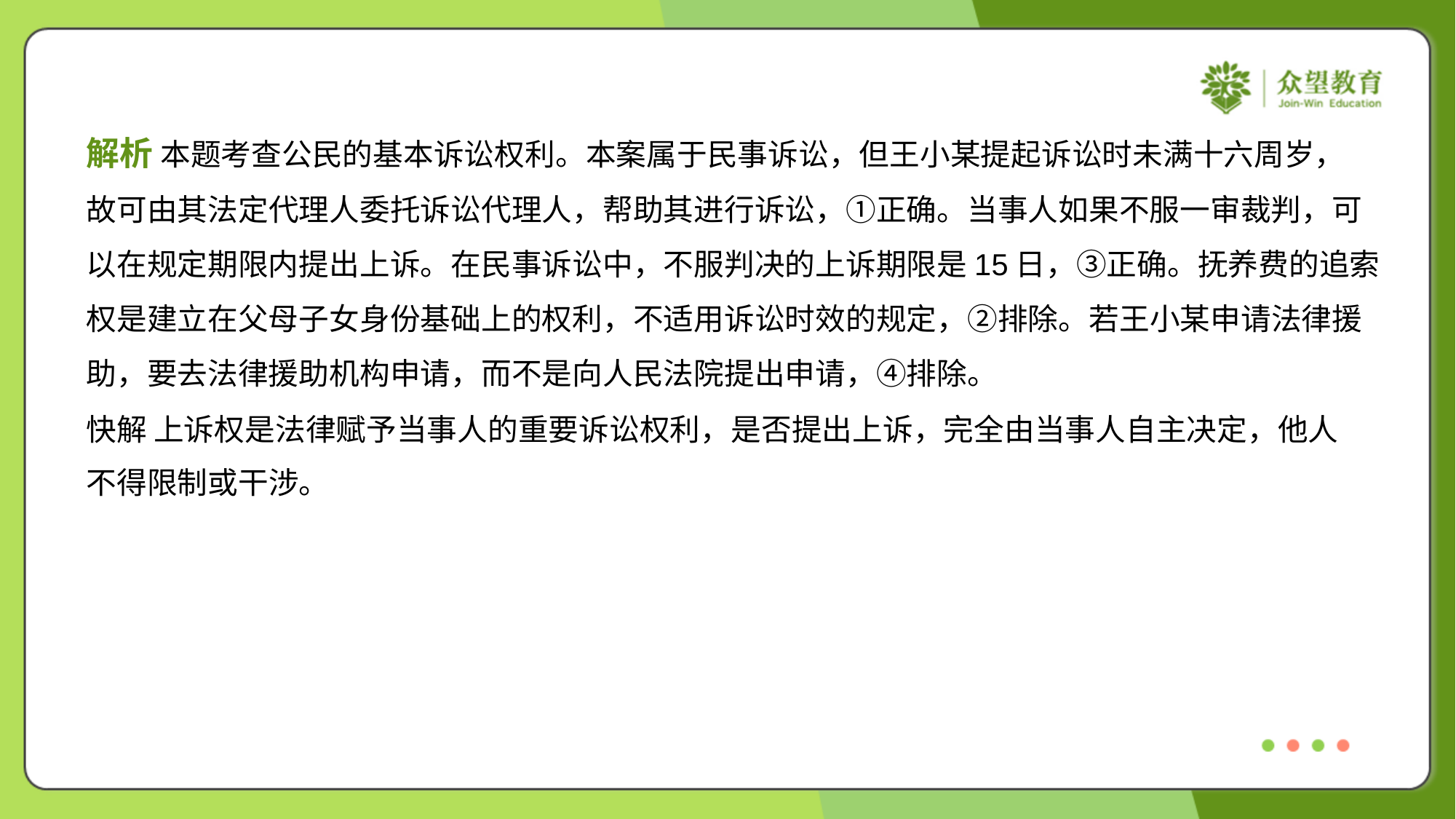

解析 本题考查公民的基本诉讼权利。本案属于民事诉讼，但王小某提起诉讼时未满十六周岁，
故可由其法定代理人委托诉讼代理人，帮助其进行诉讼，①正确。当事人如果不服一审裁判，可
以在规定期限内提出上诉。在民事诉讼中，不服判决的上诉期限是15日，③正确。抚养费的追索
权是建立在父母子女身份基础上的权利，不适用诉讼时效的规定，②排除。若王小某申请法律援
助，要去法律援助机构申请，而不是向人民法院提出申请，④排除。
快解 上诉权是法律赋予当事人的重要诉讼权利，是否提出上诉，完全由当事人自主决定，他人
不得限制或干涉。